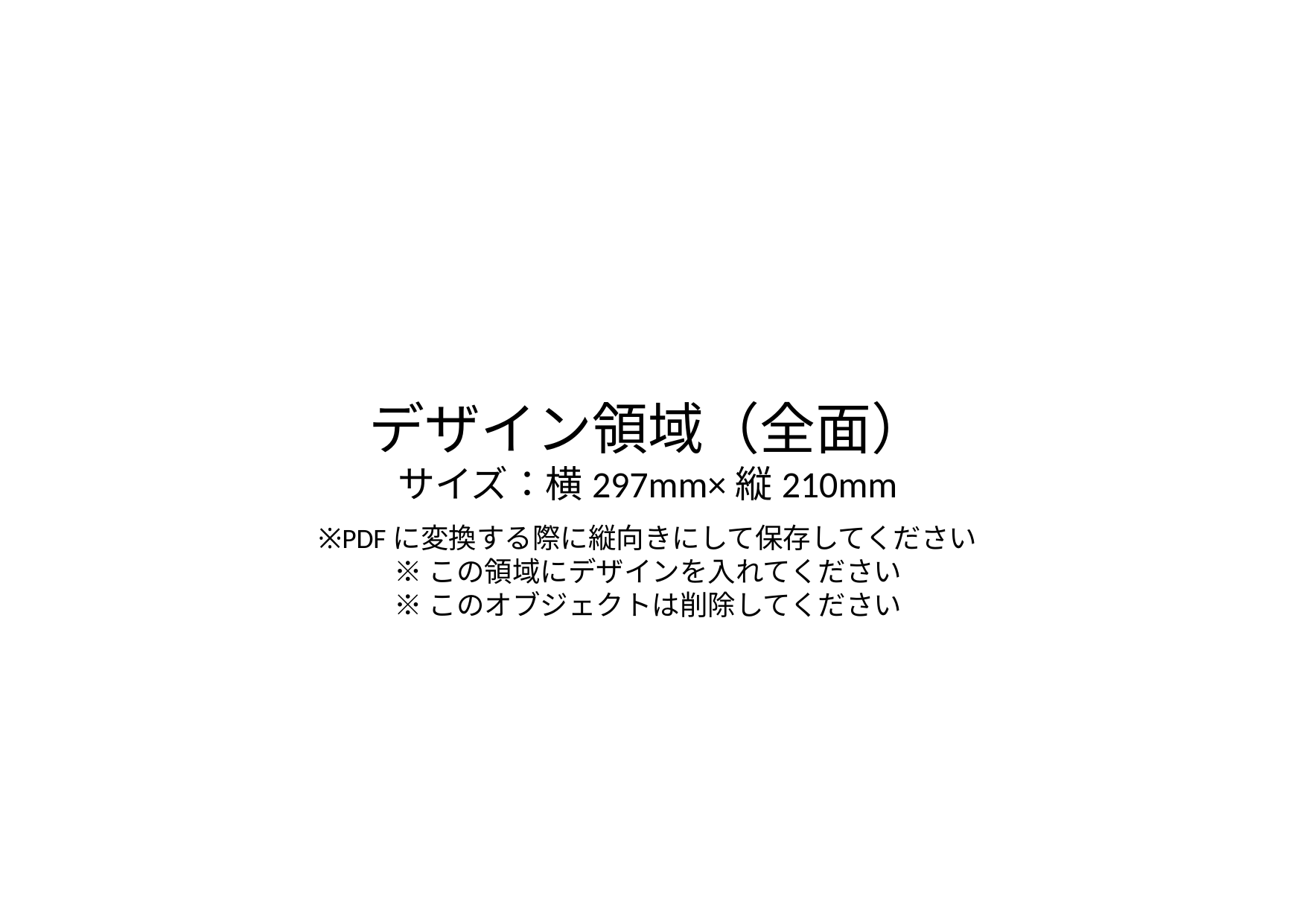

デザイン領域（全面）
サイズ：横297mm×縦210mm

※PDFに変換する際に縦向きにして保存してください
※この領域にデザインを入れてください
※このオブジェクトは削除してください